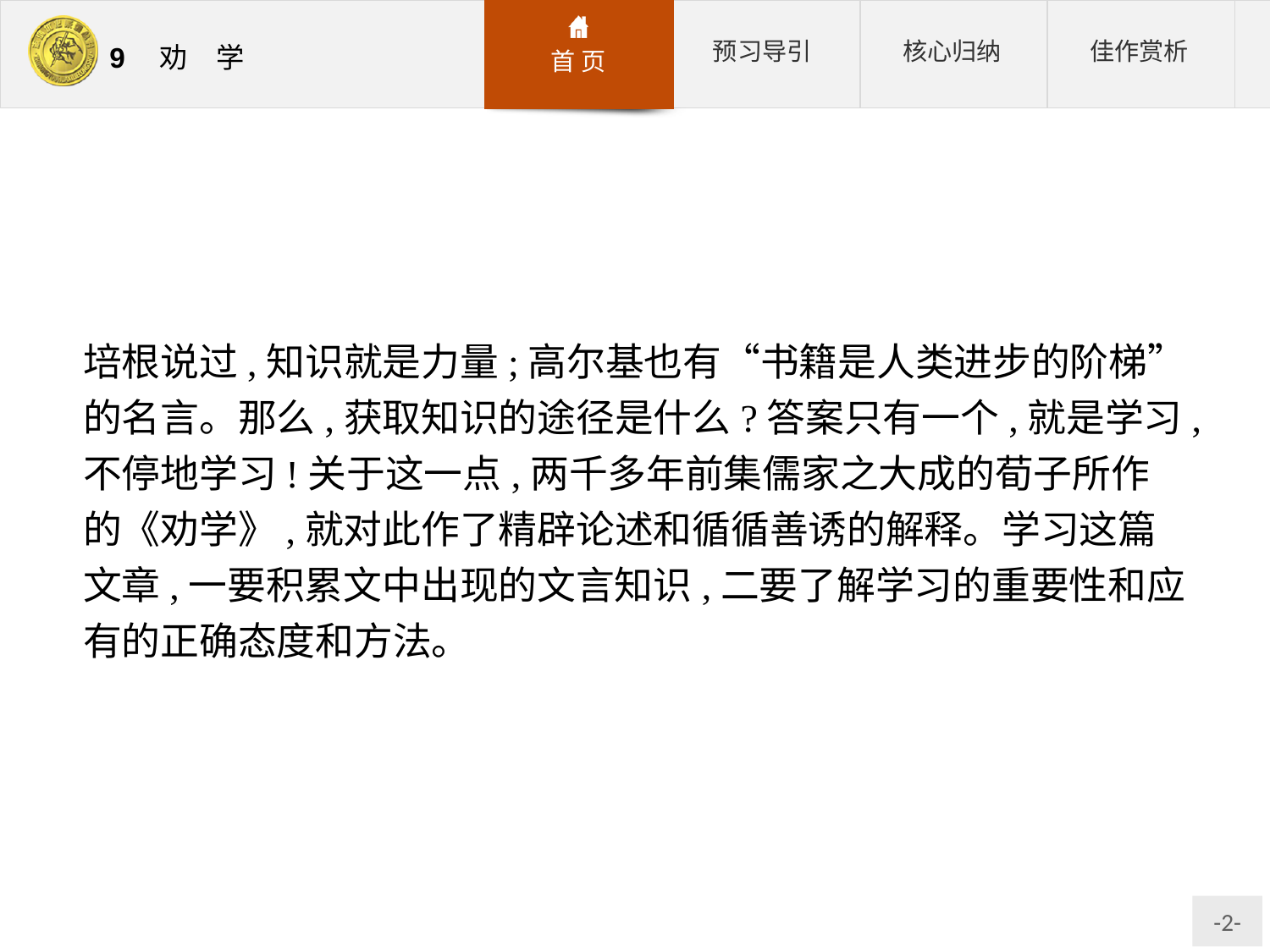

培根说过,知识就是力量;高尔基也有“书籍是人类进步的阶梯”的名言。那么,获取知识的途径是什么?答案只有一个,就是学习,不停地学习!关于这一点,两千多年前集儒家之大成的荀子所作的《劝学》,就对此作了精辟论述和循循善诱的解释。学习这篇文章,一要积累文中出现的文言知识,二要了解学习的重要性和应有的正确态度和方法。